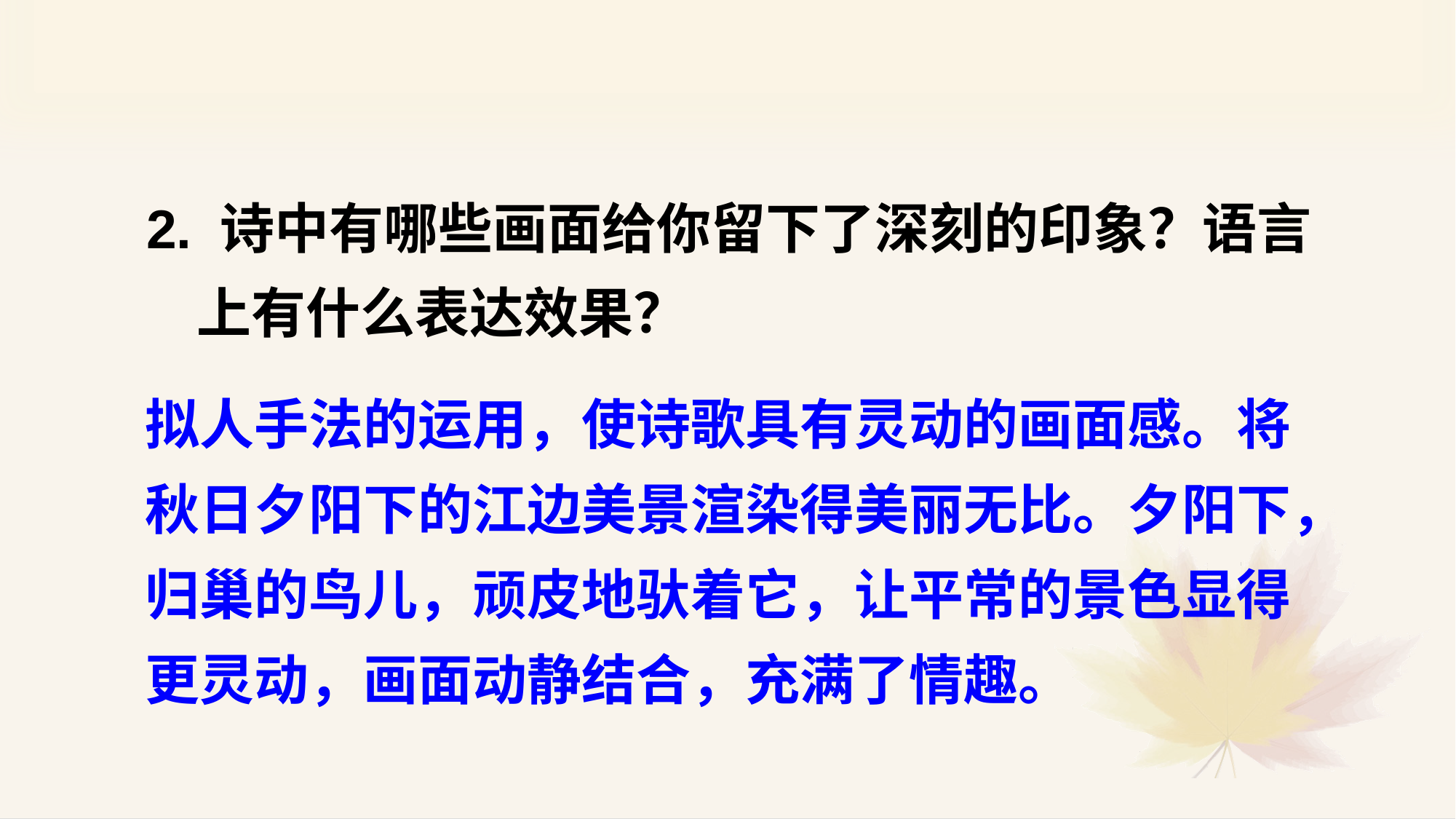

2. 诗中有哪些画面给你留下了深刻的印象？语言
   上有什么表达效果？
拟人手法的运用，使诗歌具有灵动的画面感。将秋日夕阳下的江边美景渲染得美丽无比。夕阳下，归巢的鸟儿，顽皮地驮着它，让平常的景色显得更灵动，画面动静结合，充满了情趣。